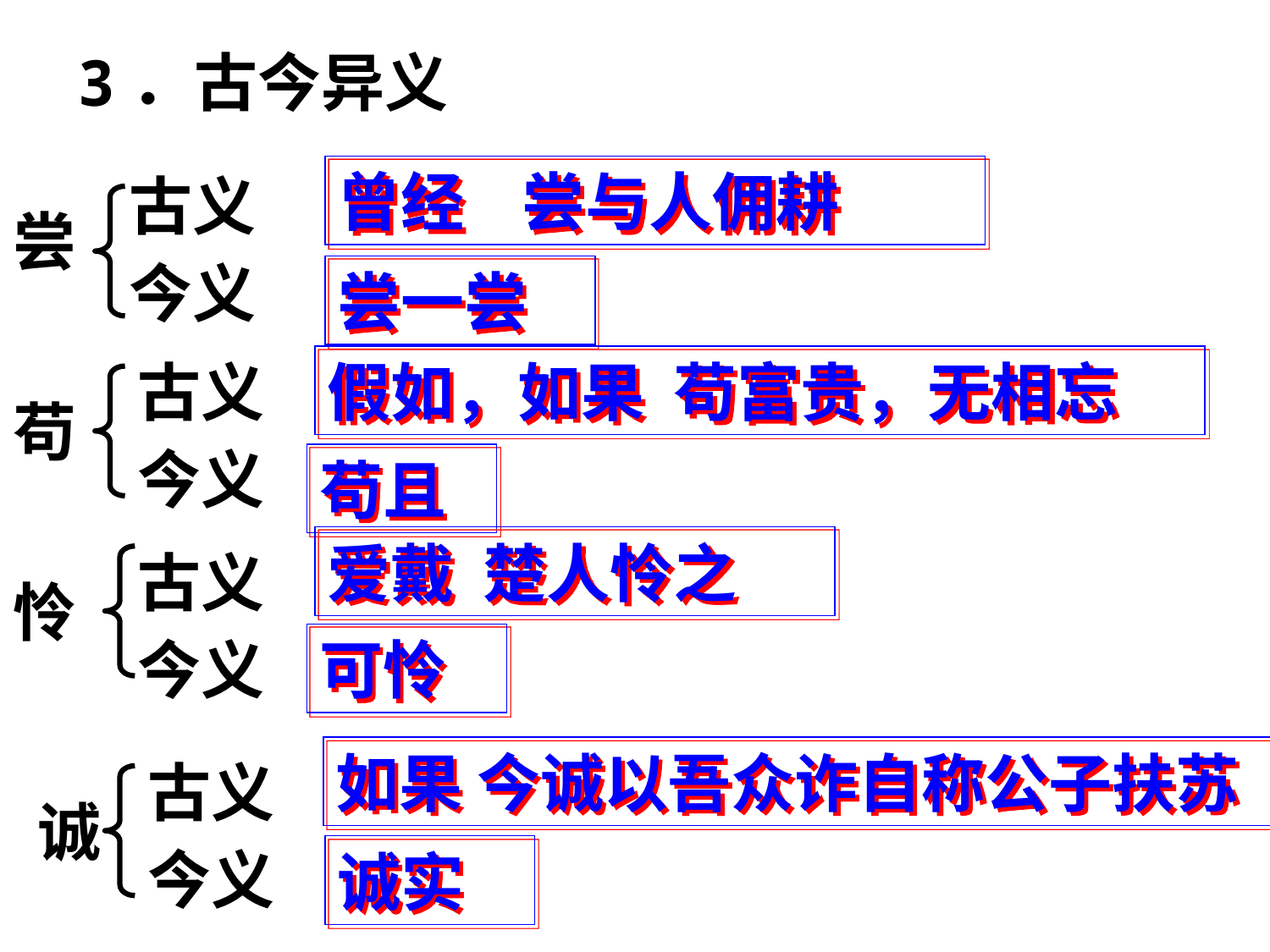

3．古今异义
古义
今义
曾经    尝与人佣耕

尝
尝一尝
古义
今义
假如，如果  苟富贵，无相忘

苟
苟且
古义
今义
爱戴  楚人怜之

怜
可怜
古义
今义
如果 今诚以吾众诈自称公子扶苏

诚
诚实